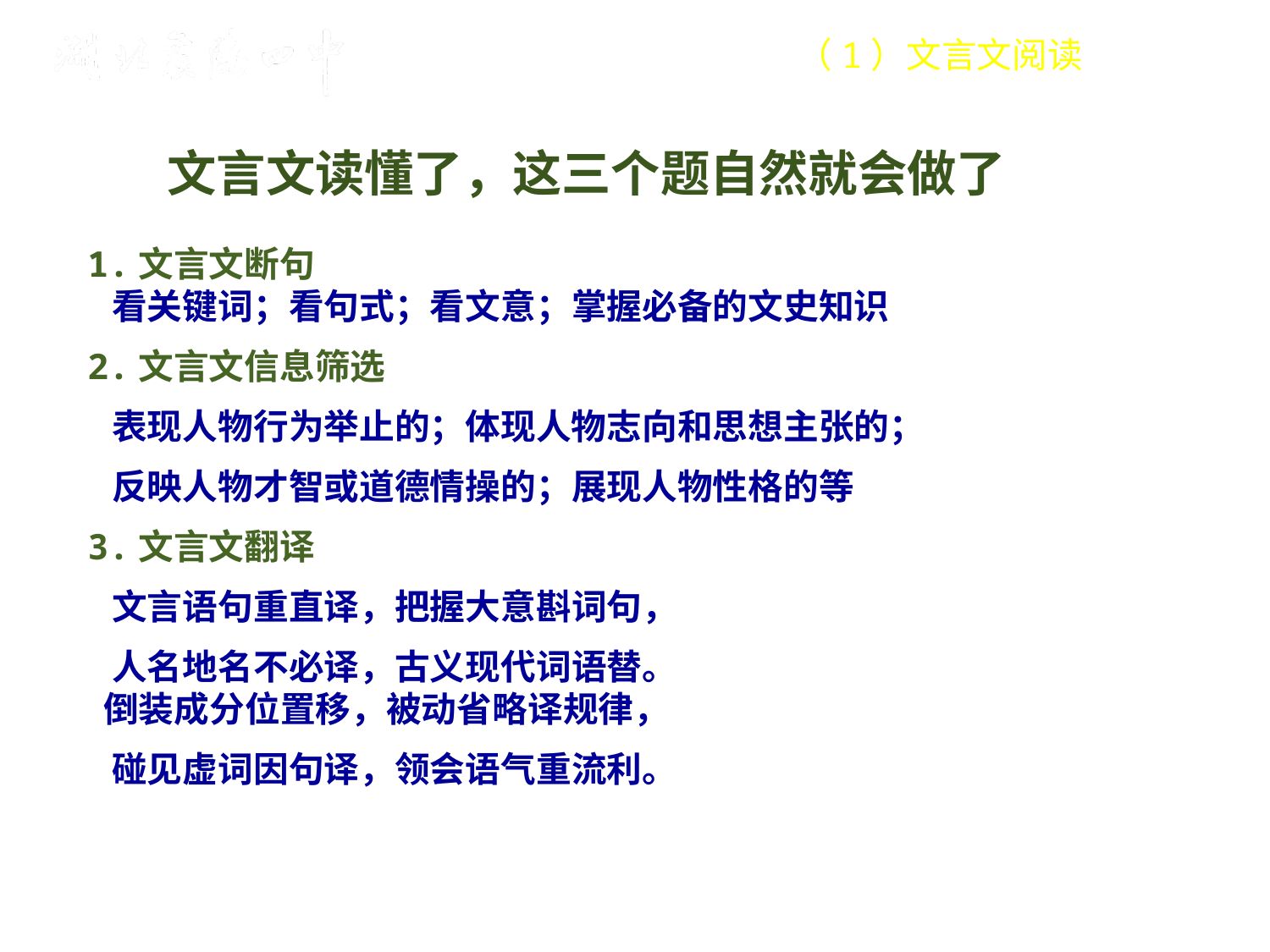

（1）文言文阅读

文言文读懂了，这三个题自然就会做了
1.文言文断句
  看关键词；看句式；看文意；掌握必备的文史知识
2.文言文信息筛选
  表现人物行为举止的；体现人物志向和思想主张的；
  反映人物才智或道德情操的；展现人物性格的等
3.文言文翻译
  文言语句重直译，把握大意斟词句，
  人名地名不必译，古义现代词语替。
  倒装成分位置移，被动省略译规律，
  碰见虚词因句译，领会语气重流利。